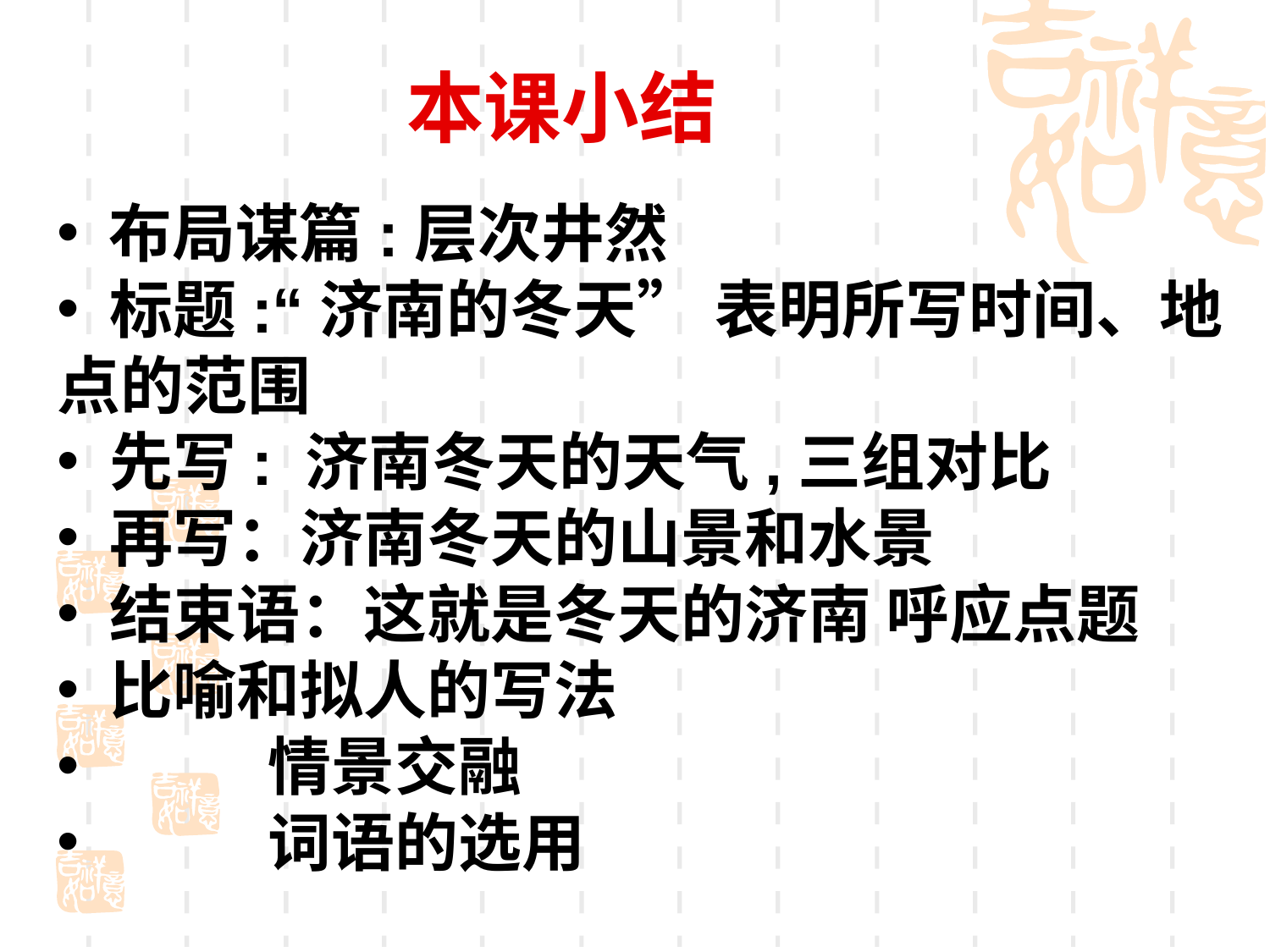

# 本课小结
 布局谋篇:层次井然
 标题:“济南的冬天” 表明所写时间、地点的范围
 先写: 济南冬天的天气,三组对比
 再写：济南冬天的山景和水景
 结束语：这就是冬天的济南 呼应点题
 比喻和拟人的写法
            情景交融
            词语的选用